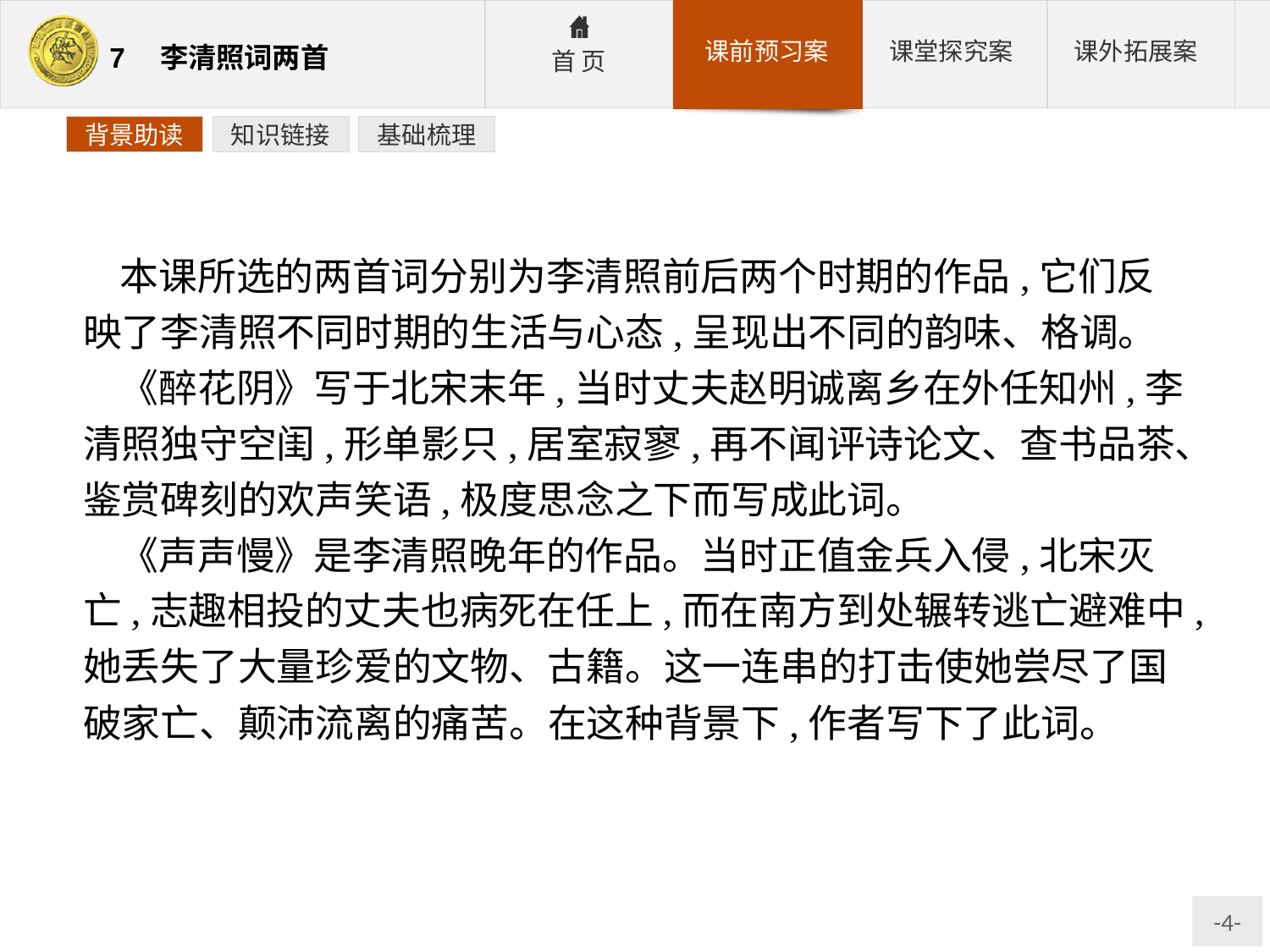

背景助读
知识链接
基础梳理
本课所选的两首词分别为李清照前后两个时期的作品,它们反映了李清照不同时期的生活与心态,呈现出不同的韵味、格调。
《醉花阴》写于北宋末年,当时丈夫赵明诚离乡在外任知州,李清照独守空闺,形单影只,居室寂寥,再不闻评诗论文、查书品茶、鉴赏碑刻的欢声笑语,极度思念之下而写成此词。
《声声慢》是李清照晚年的作品。当时正值金兵入侵,北宋灭亡,志趣相投的丈夫也病死在任上,而在南方到处辗转逃亡避难中,她丢失了大量珍爱的文物、古籍。这一连串的打击使她尝尽了国破家亡、颠沛流离的痛苦。在这种背景下,作者写下了此词。